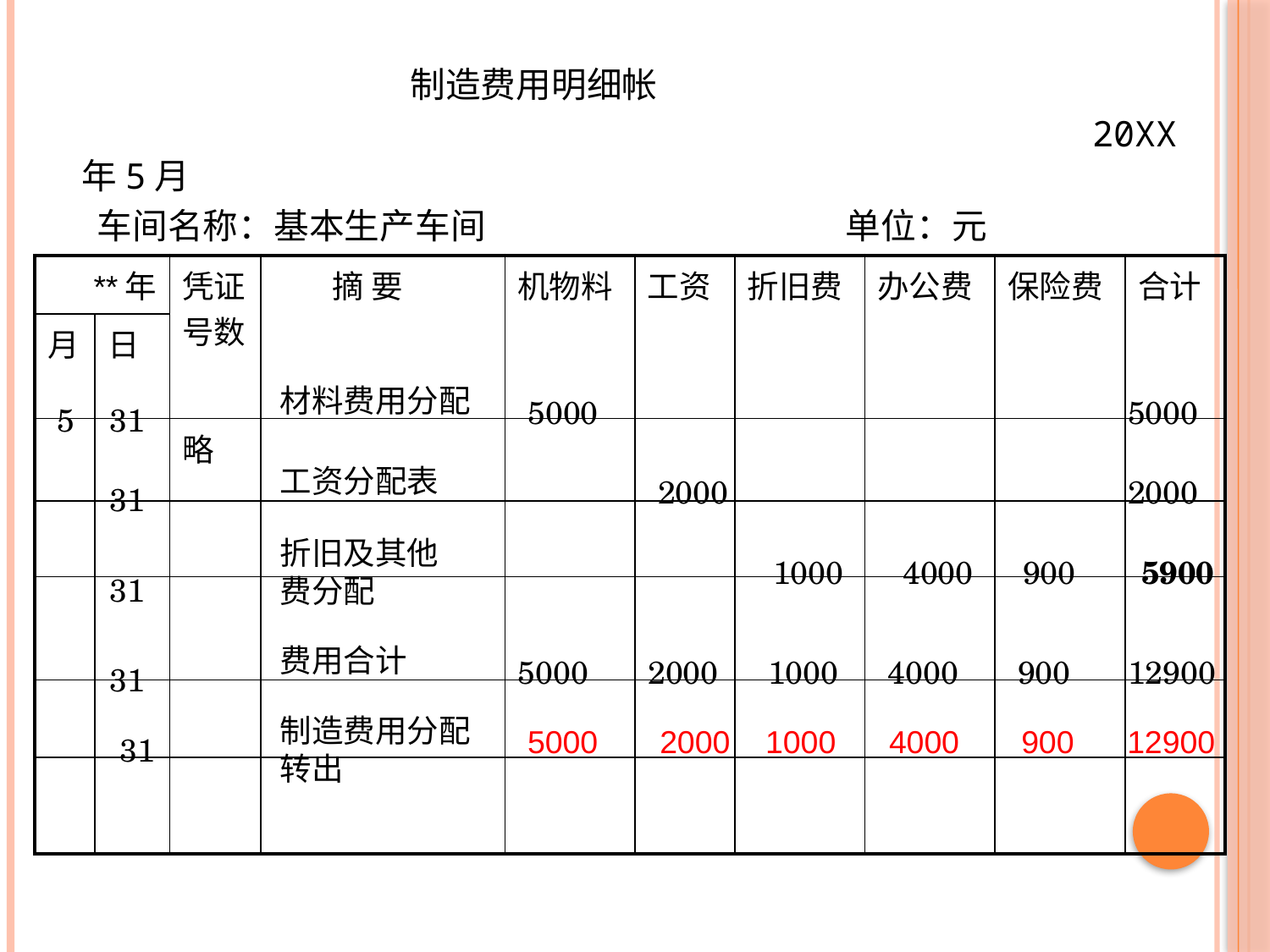

制造费用明细帐
                                                  20XX年5月
       车间名称：基本生产车间                                              单位：元

| \*\*年 |  | 凭证号数 | 摘 要 | 机物料 | 工资 | 折旧费 | 办公费 | 保险费 | 合计 |
| --- | --- | --- | --- | --- | --- | --- | --- | --- | --- |
| 月 | 日 |  |  |  |  |  |  |  |  |
|  |  | 略 |  |  |  |  |  |  |  |
|  |  |  |  |  |  |  |  |  |  |
|  |  |  |  |  |  |  |  |  |  |
|  |  |  |  |  |  |  |  |  |  |
|  |  |  |  |  |  |  |  |  |  |
材料费用分配
工资分配表
折旧及其他费分配
费用合计
制造费用分配转出
5000
5000
2000
2000
1000
4000
900
5900
5000
2000
1000
4000
900
12900
5000       2000    1000      4000       900      12900
31
5
31
31
31
31